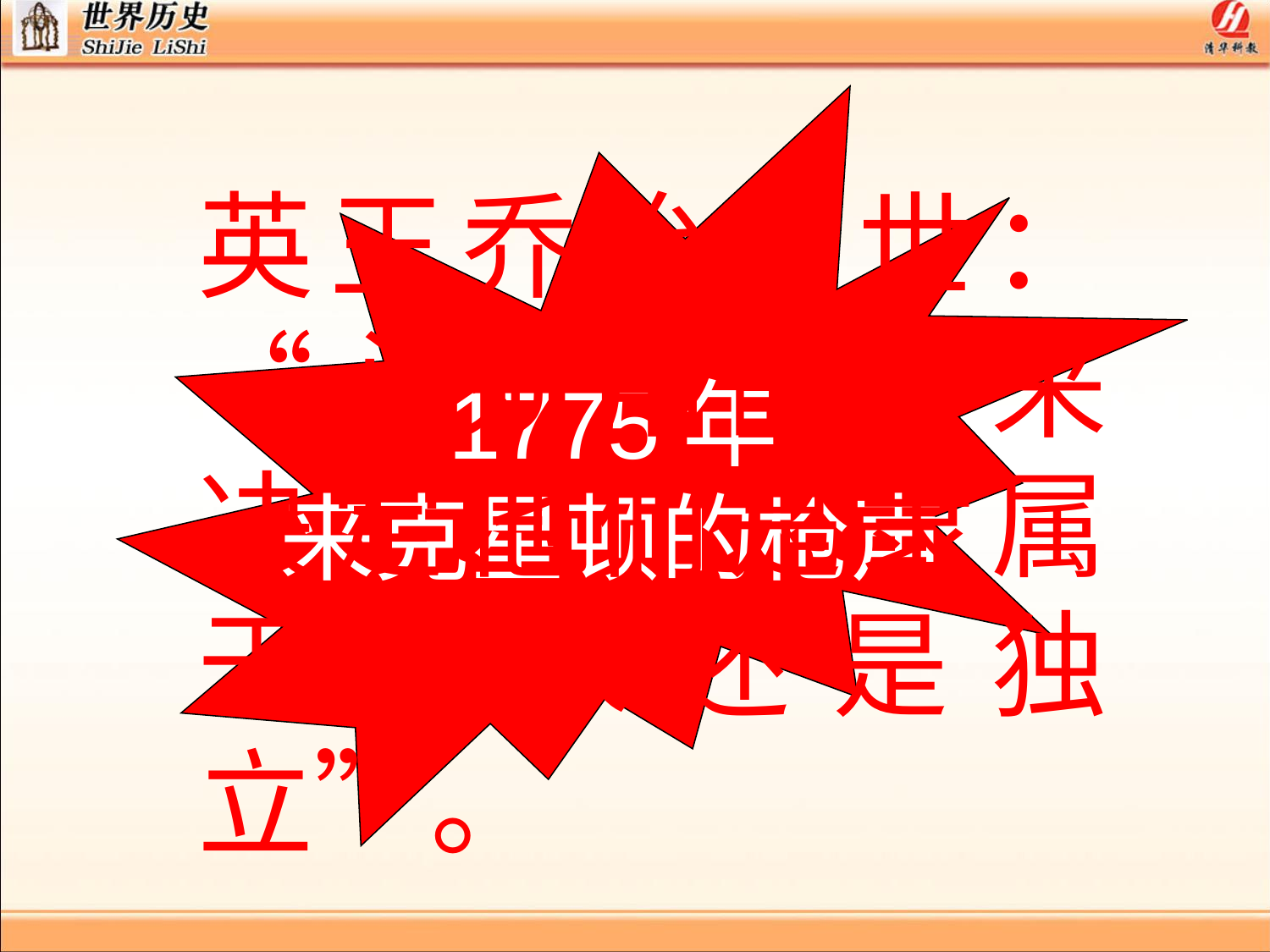

1775年
来克星顿的枪声
英王乔治三世：“必须用战斗来决定他们是隶属于国家还是独立”。